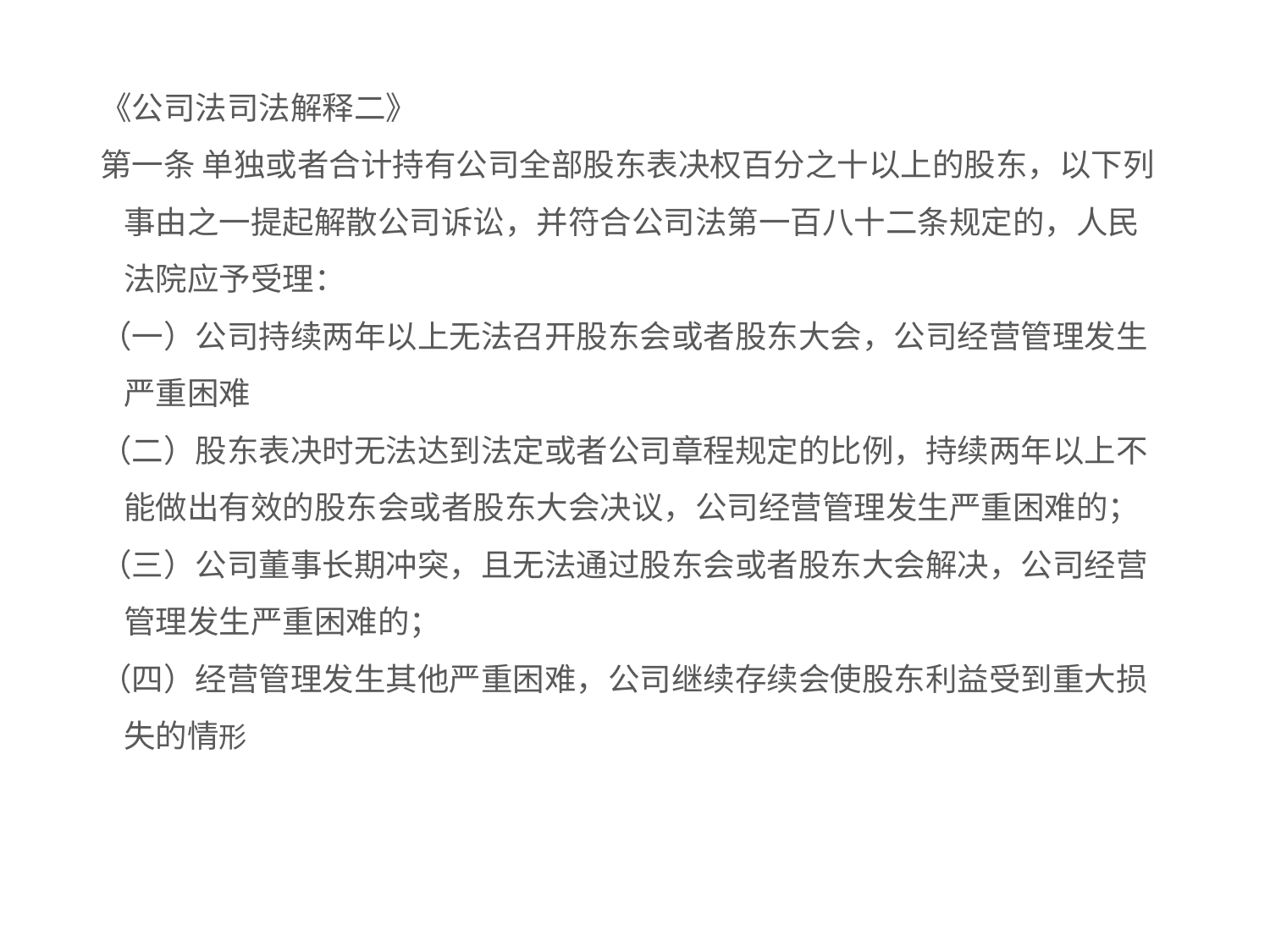

#
《公司法司法解释二》
第一条 单独或者合计持有公司全部股东表决权百分之十以上的股东，以下列事由之一提起解散公司诉讼，并符合公司法第一百八十二条规定的，人民法院应予受理：
（一）公司持续两年以上无法召开股东会或者股东大会，公司经营管理发生严重困难
（二）股东表决时无法达到法定或者公司章程规定的比例，持续两年以上不能做出有效的股东会或者股东大会决议，公司经营管理发生严重困难的；
（三）公司董事长期冲突，且无法通过股东会或者股东大会解决，公司经营管理发生严重困难的；
（四）经营管理发生其他严重困难，公司继续存续会使股东利益受到重大损失的情形